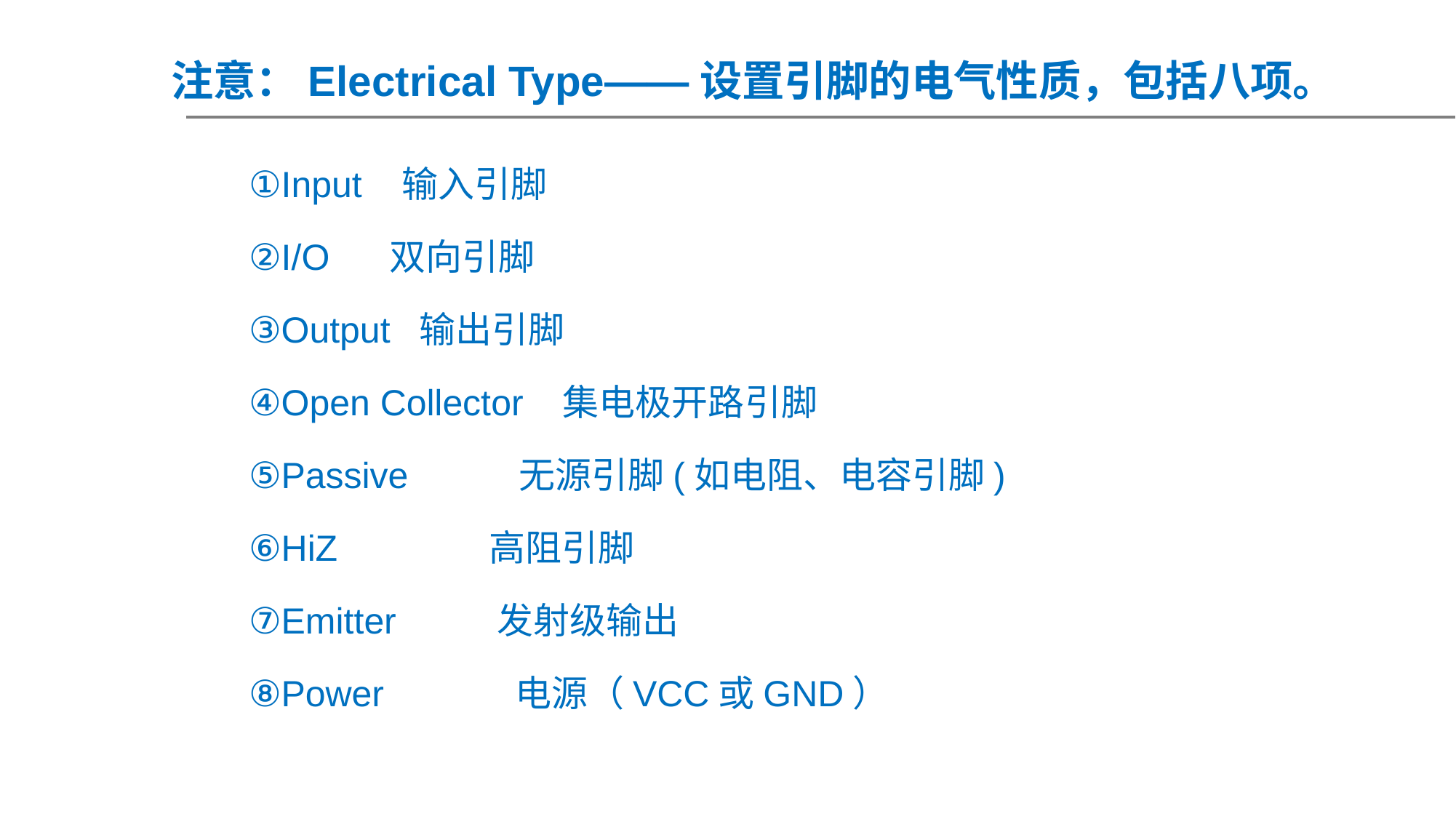

注意：Electrical Type——设置引脚的电气性质，包括八项。
①Input   输入引脚
②I/O     双向引脚
③Output  输出引脚
④Open Collector   集电极开路引脚
⑤Passive          无源引脚(如电阻、电容引脚)
⑥HiZ              高阻引脚
⑦Emitter         发射级输出
⑧Power            电源（VCC或GND）